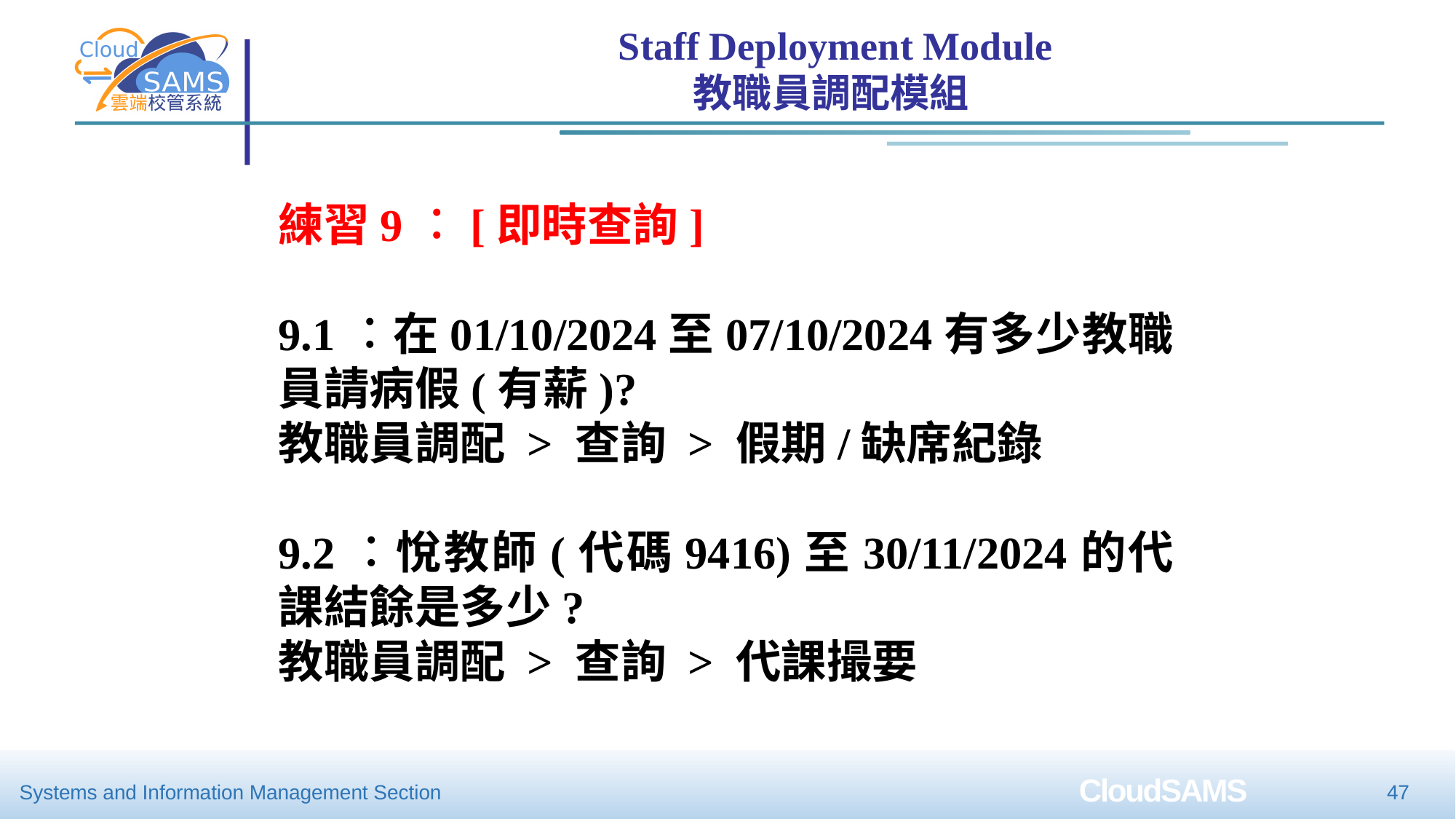

Staff Deployment Module
教職員調配模組
練習9︰[即時查詢]

9.1︰在01/10/2024至07/10/2024有多少教職員請病假(有薪)?
教職員調配 > 查詢 > 假期/缺席紀錄

9.2︰悅教師(代碼9416)至30/11/2024的代課結餘是多少?
教職員調配 > 查詢 > 代課撮要

47